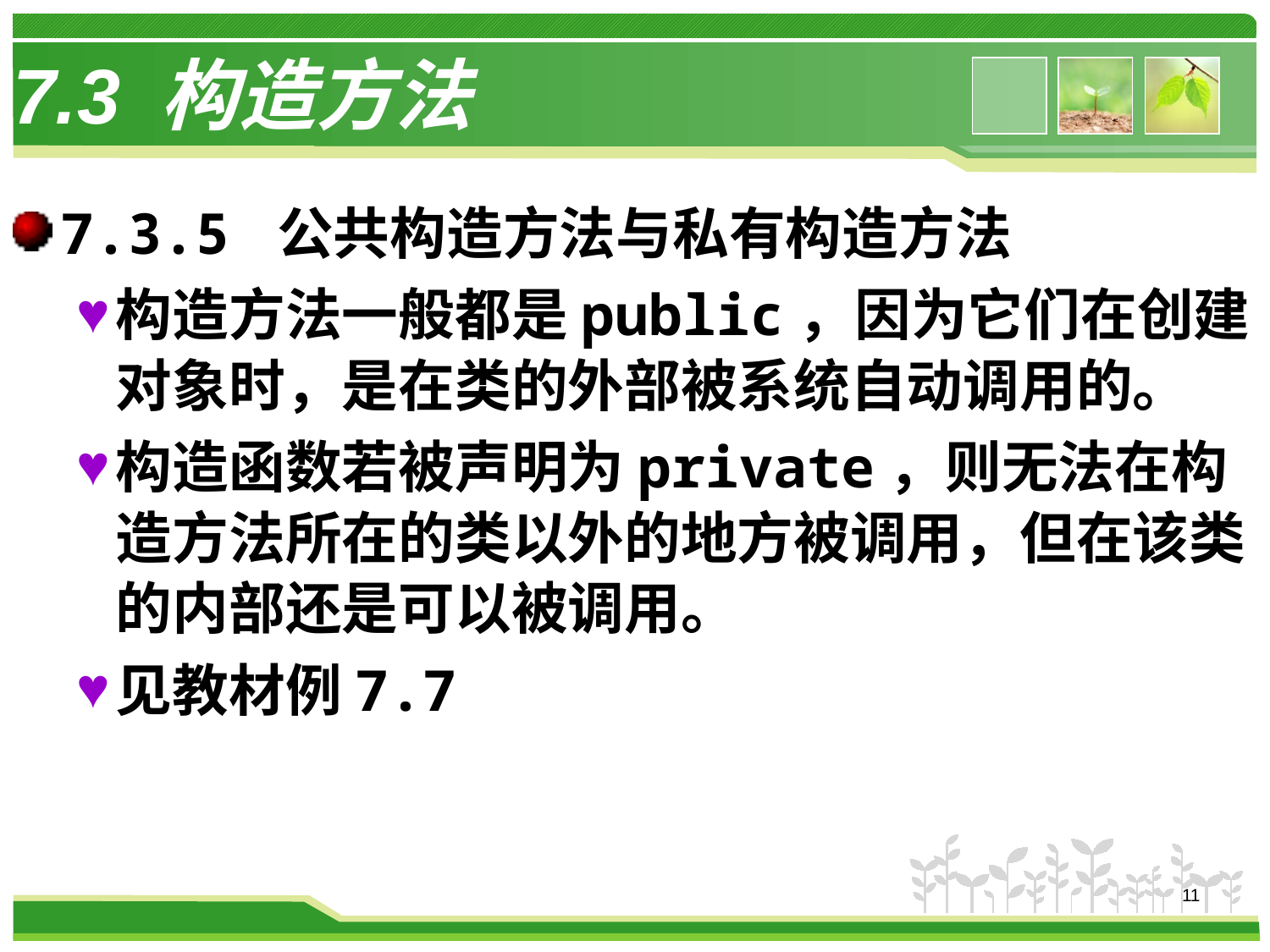

# 7.3 构造方法
7.3.5 公共构造方法与私有构造方法
构造方法一般都是public，因为它们在创建对象时，是在类的外部被系统自动调用的。
构造函数若被声明为private，则无法在构造方法所在的类以外的地方被调用，但在该类的内部还是可以被调用。
见教材例7.7
11